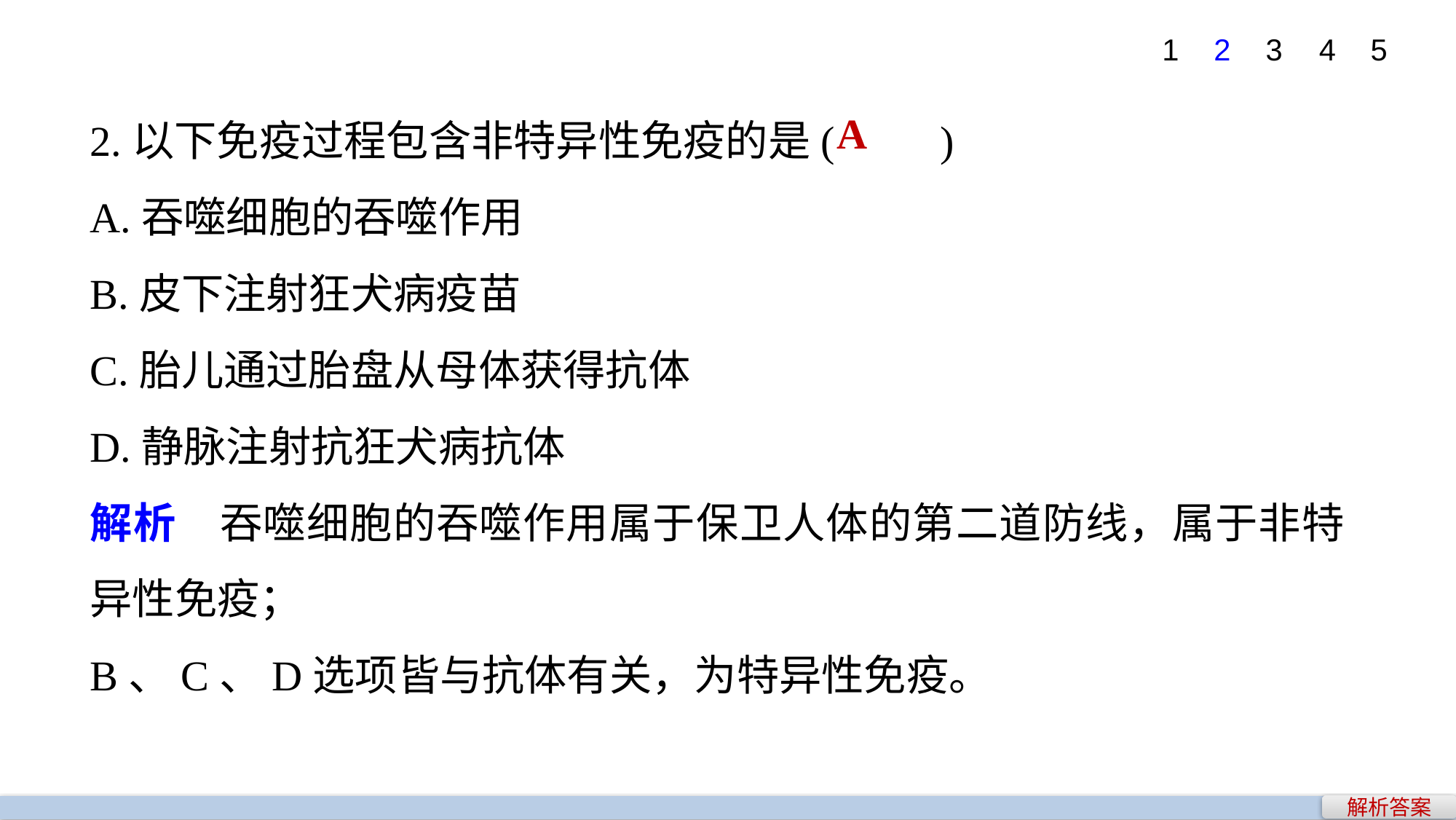

1
2
3
4
5
2.以下免疫过程包含非特异性免疫的是(　　)
A.吞噬细胞的吞噬作用
B.皮下注射狂犬病疫苗
C.胎儿通过胎盘从母体获得抗体
D.静脉注射抗狂犬病抗体
解析　吞噬细胞的吞噬作用属于保卫人体的第二道防线，属于非特异性免疫；
B、C、D选项皆与抗体有关，为特异性免疫。
A
解析答案